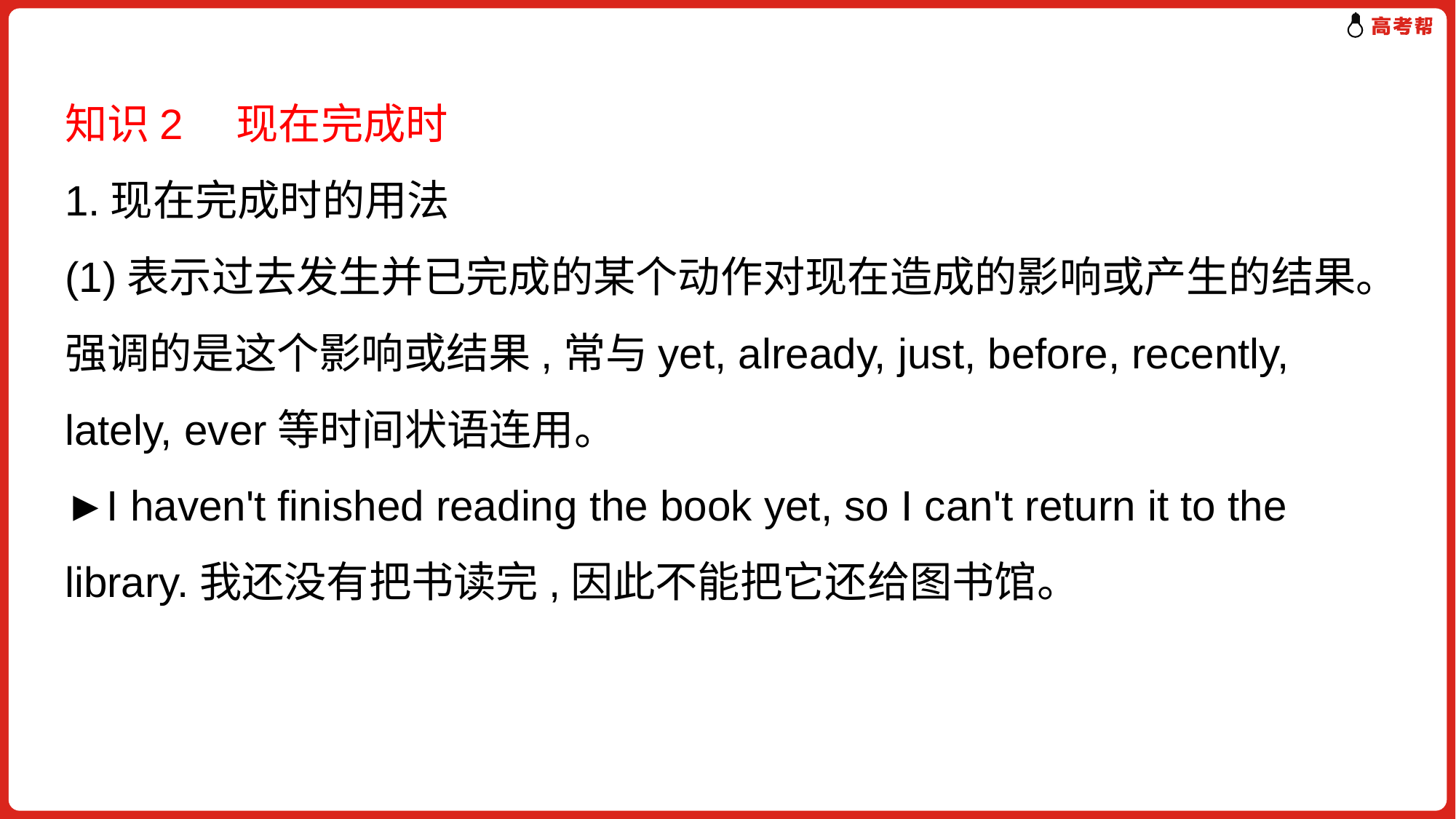

知识2　现在完成时
1.现在完成时的用法
(1)表示过去发生并已完成的某个动作对现在造成的影响或产生的结果。强调的是这个影响或结果,常与yet, already, just, before, recently, lately, ever等时间状语连用。
►I haven't finished reading the book yet, so I can't return it to the library.我还没有把书读完,因此不能把它还给图书馆。